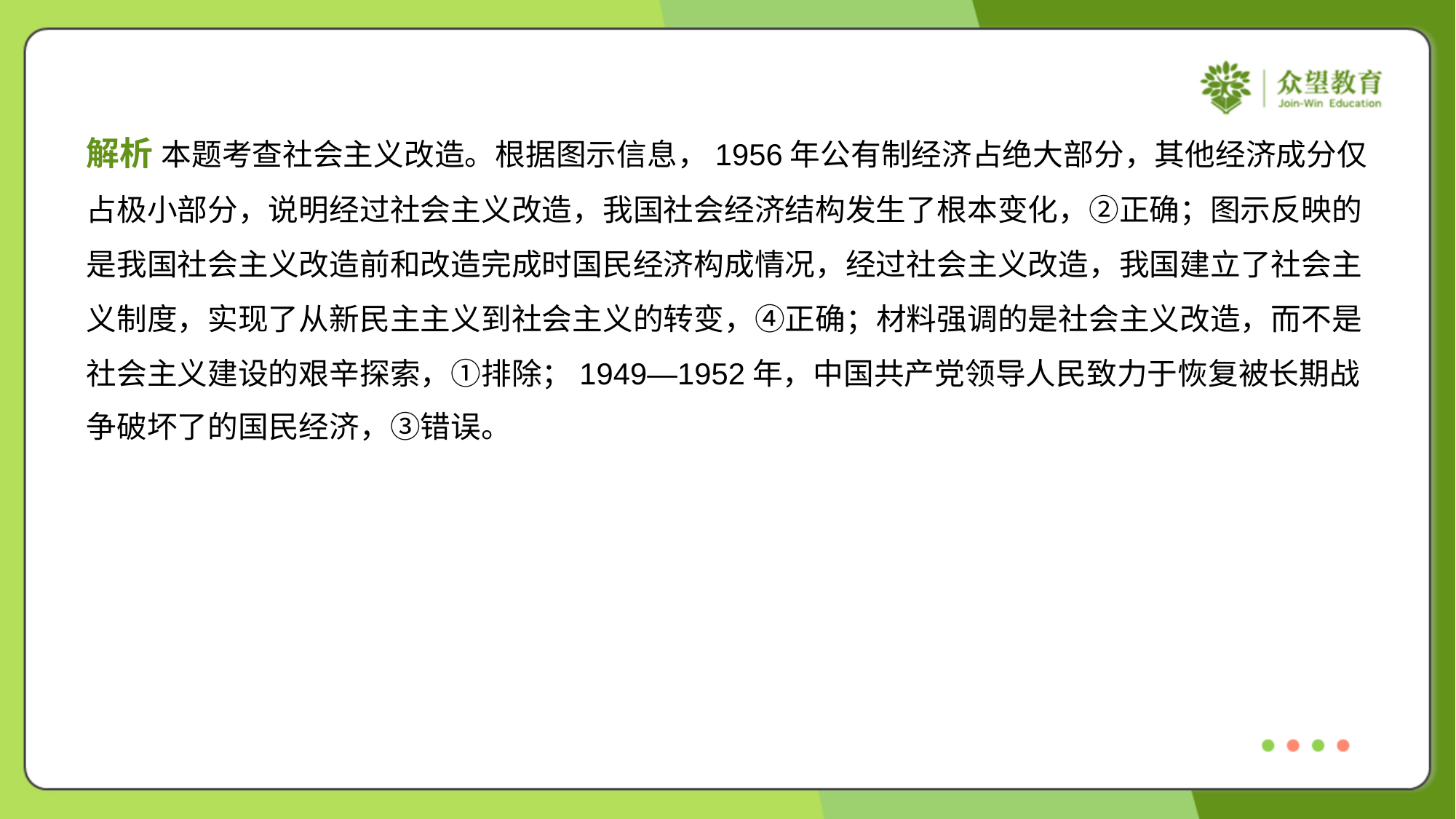

解析 本题考查社会主义改造。根据图示信息，1956年公有制经济占绝大部分，其他经济成分仅
占极小部分，说明经过社会主义改造，我国社会经济结构发生了根本变化，②正确；图示反映的
是我国社会主义改造前和改造完成时国民经济构成情况，经过社会主义改造，我国建立了社会主
义制度，实现了从新民主主义到社会主义的转变，④正确；材料强调的是社会主义改造，而不是
社会主义建设的艰辛探索，①排除；1949—1952年，中国共产党领导人民致力于恢复被长期战
争破坏了的国民经济，③错误。